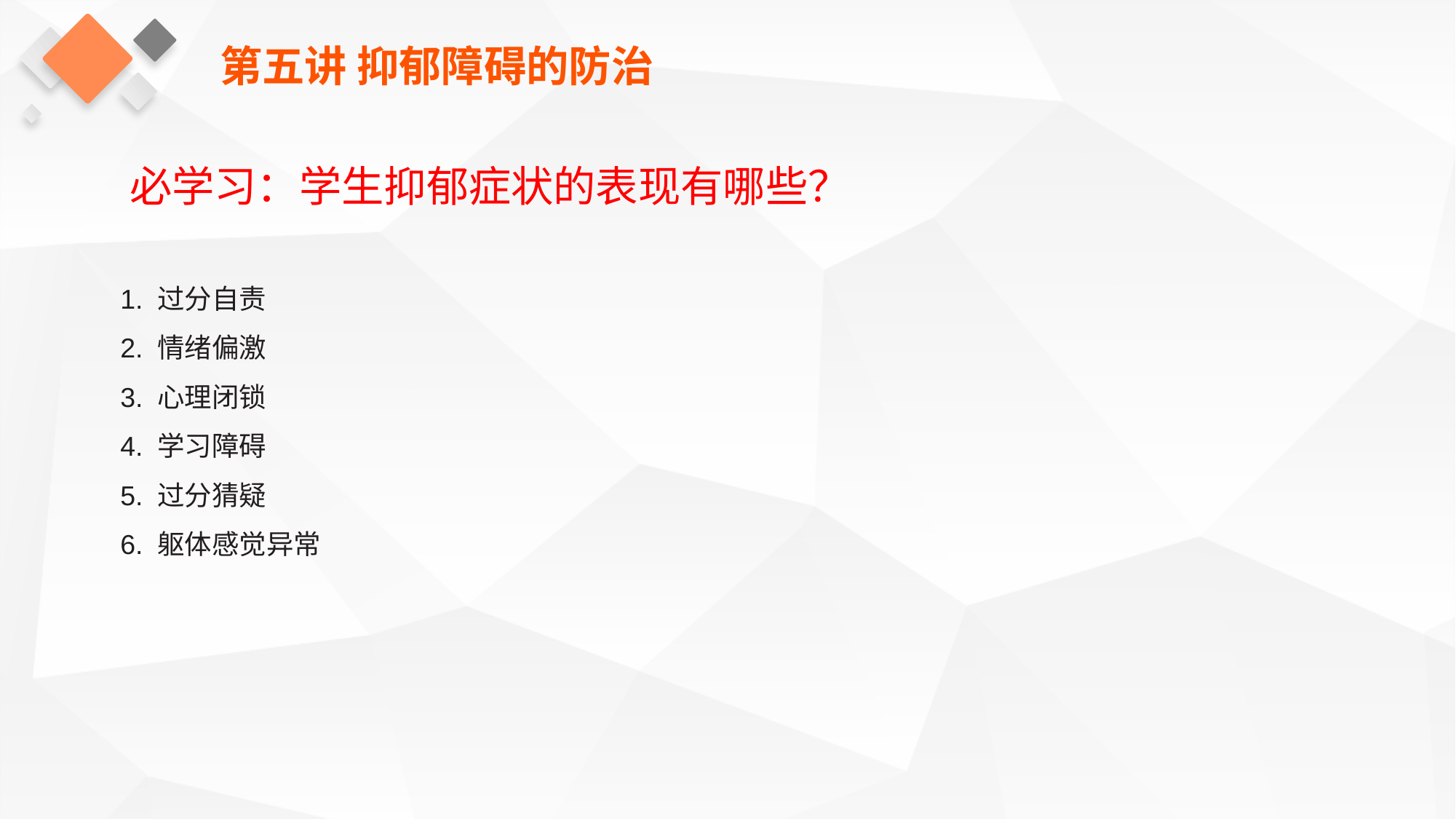

第五讲 抑郁障碍的防治
必学习：学生抑郁症状的表现有哪些？
1. 过分自责
2. 情绪偏激
3. 心理闭锁
4. 学习障碍
5. 过分猜疑
6. 躯体感觉异常